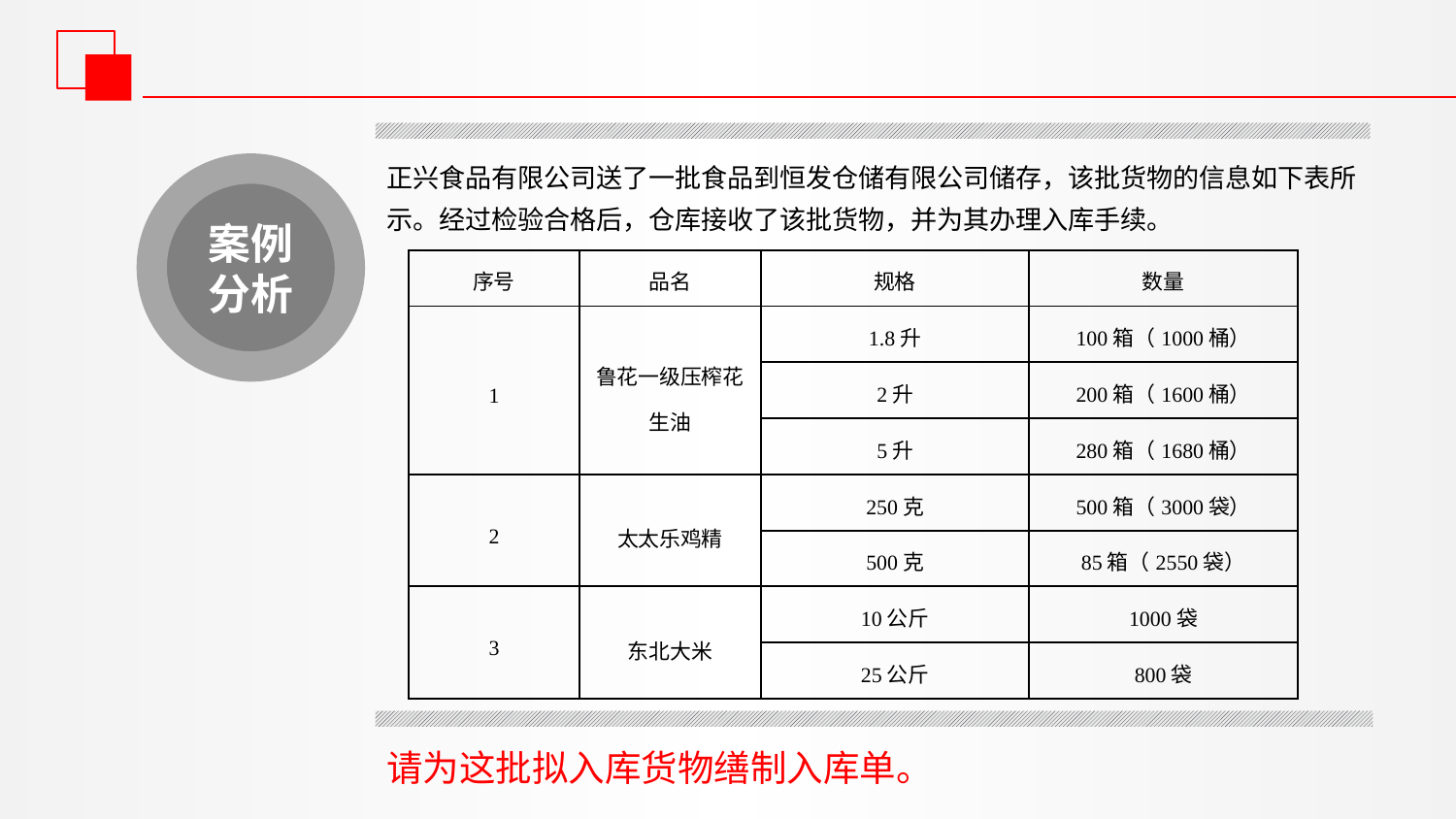

正兴食品有限公司送了一批食品到恒发仓储有限公司储存，该批货物的信息如下表所示。经过检验合格后，仓库接收了该批货物，并为其办理入库手续。

案例分析
| 序号 | 品名 | 规格 | 数量 |
| --- | --- | --- | --- |
| 1 | 鲁花一级压榨花生油 | 1.8升 | 100箱（1000桶） |
|  |  | 2升 | 200箱（1600桶） |
|  |  | 5升 | 280箱（1680桶） |
| 2 | 太太乐鸡精 | 250克 | 500箱（3000袋） |
|  |  | 500克 | 85箱（2550袋） |
| 3 | 东北大米 | 10公斤 | 1000袋 |
|  |  | 25公斤 | 800袋 |

请为这批拟入库货物缮制入库单。